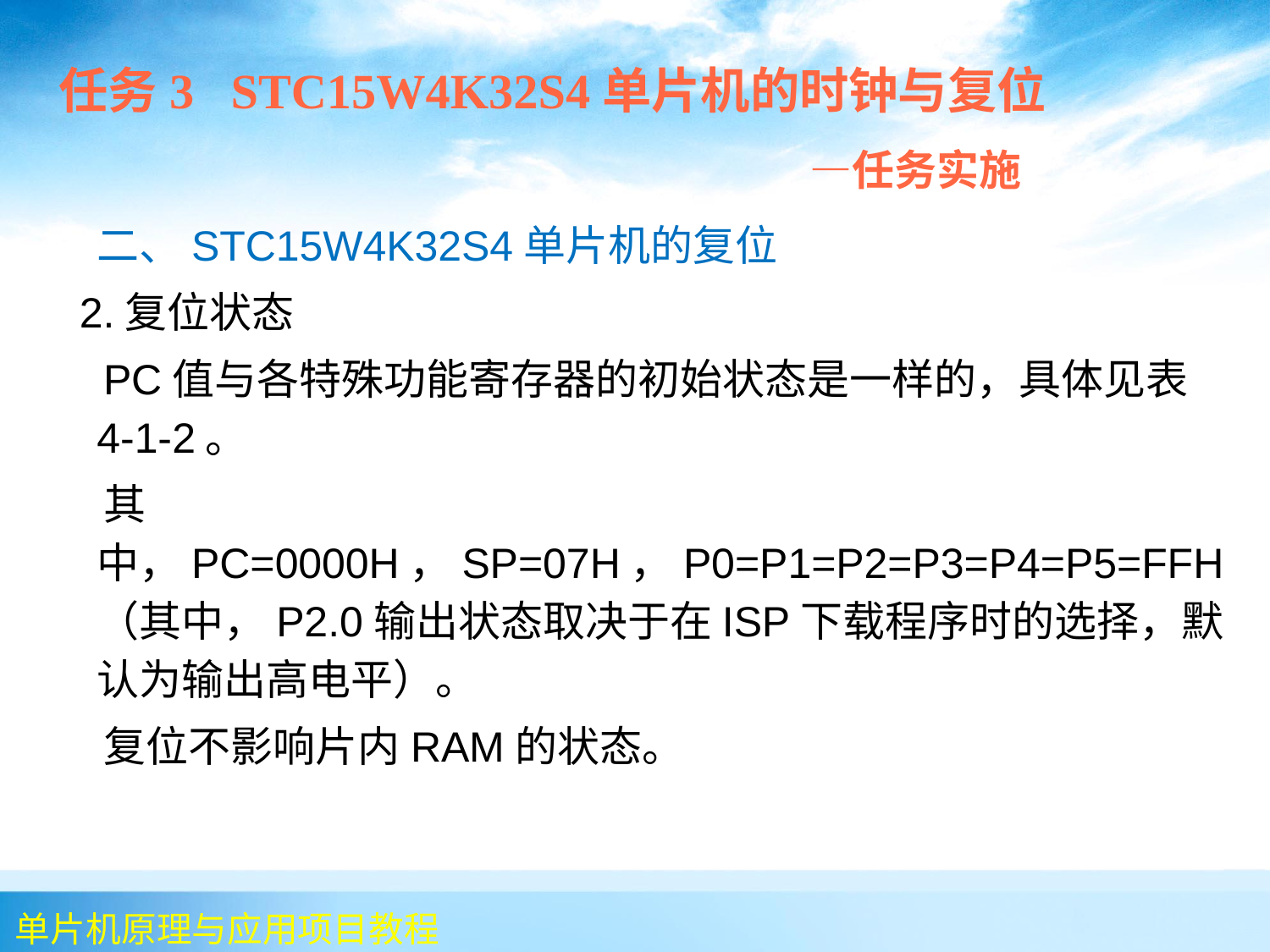

任务3   STC15W4K32S4单片机的时钟与复位
                                                                     —任务实施
 	二、STC15W4K32S4单片机的复位
  2.复位状态
    PC值与各特殊功能寄存器的初始状态是一样的，具体见表4-1-2。
    其中，PC=0000H，SP=07H，P0=P1=P2=P3=P4=P5=FFH（其中，P2.0输出状态取决于在ISP下载程序时的选择，默认为输出高电平）。
    复位不影响片内RAM的状态。